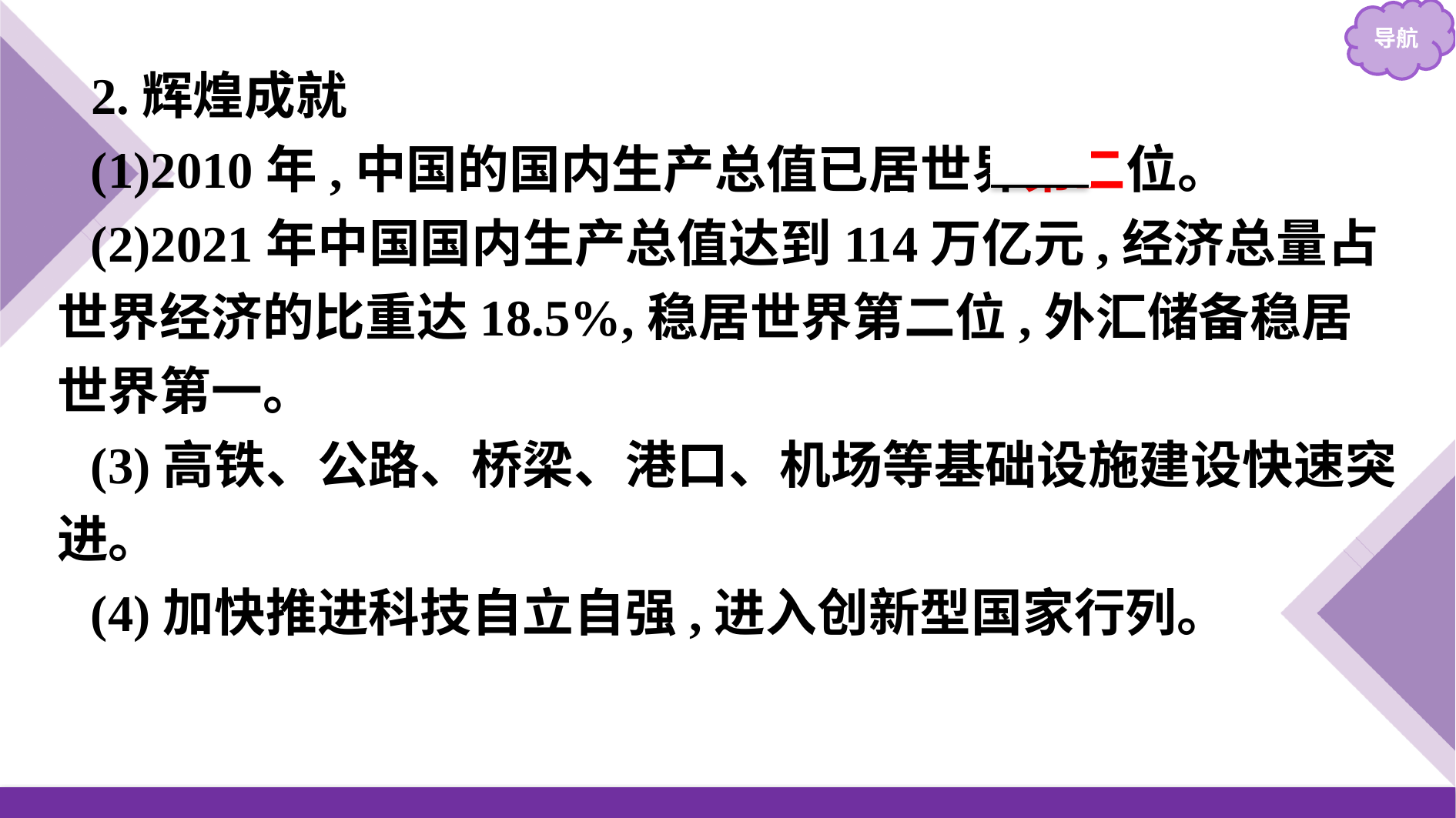

2.辉煌成就
(1)2010年,中国的国内生产总值已居世界第二位。
(2)2021年中国国内生产总值达到114万亿元,经济总量占世界经济的比重达18.5%,稳居世界第二位,外汇储备稳居世界第一。
(3)高铁、公路、桥梁、港口、机场等基础设施建设快速突进。
(4)加快推进科技自立自强,进入创新型国家行列。